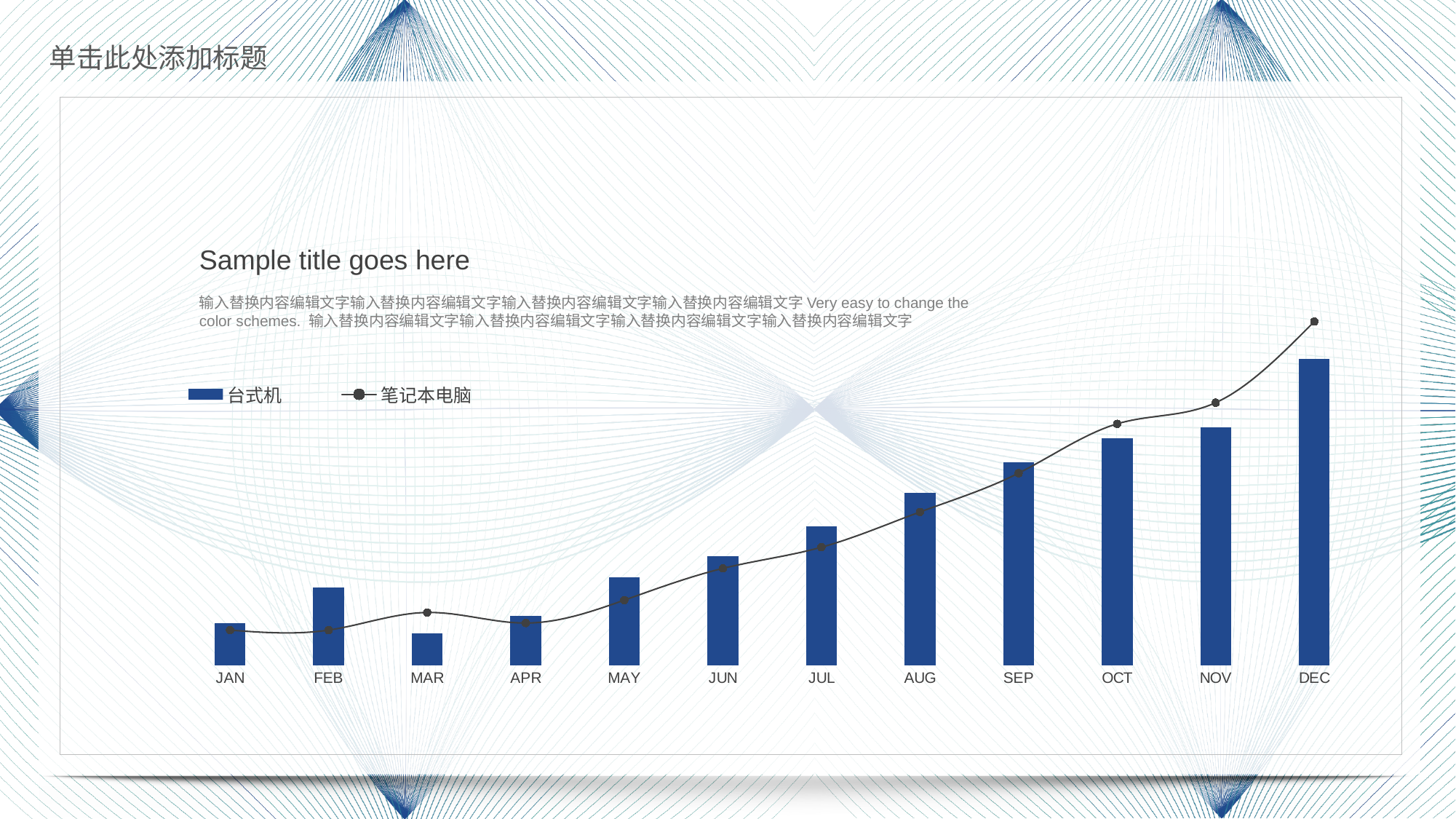

### Chart

| Category | 台式机 | 笔记本电脑 |
|---|---|---|
| JAN | 2.4 | 2.0 |
| FEB | 4.4 | 2.0 |
| MAR | 1.8 | 3.0 |
| APR | 2.8 | 2.4 |
| MAY | 5.0 | 3.7 |
| JUN | 6.2 | 5.5 |
| JUL | 7.9 | 6.7 |
| AUG | 9.8 | 8.7 |
| SEP | 11.5 | 10.9 |
| OCT | 12.9 | 13.7 |
| NOV | 13.5 | 14.9 |
| DEC | 17.4 | 19.5 |
e7d195523061f1c0cef09ac28eaae964ec9988a5cce77c8b8C1E4685C6E6B40CD7615480512384A61EE159C6FE0045D14B61E85D0A95589D558B81FFC809322ACC20DC2254D928200A3EA0841B8B1814961BE795024DFDEF45878460D5EEC04B3DB4C246007153409DEDE37CA726A66AF19B77CE744E11CADCFB09B3408DEC1F688348922E38CCEE
Sample title goes here
输入替换内容编辑文字输入替换内容编辑文字输入替换内容编辑文字输入替换内容编辑文字Very easy to change the color schemes. 输入替换内容编辑文字输入替换内容编辑文字输入替换内容编辑文字输入替换内容编辑文字